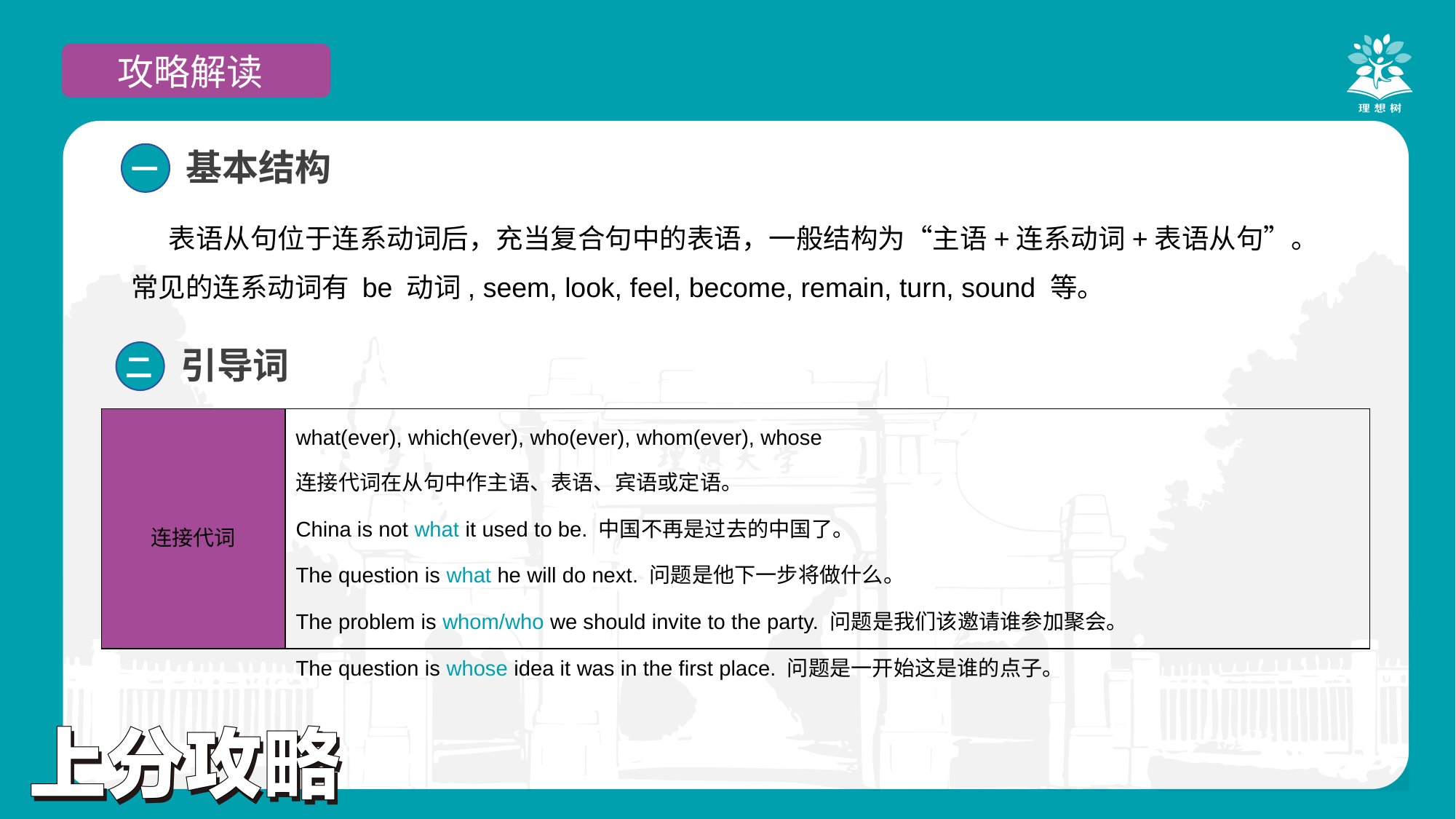

攻略解读
基本结构

一
     表语从句位于连系动词后，充当复合句中的表语，一般结构为“主语+连系动词+表语从句”。常见的连系动词有 be 动词, seem, look, feel, become, remain, turn, sound 等。
引导词

二
| 连接代词 | what(ever), which(ever), who(ever), whom(ever), whose 连接代词在从句中作主语、表语、宾语或定语。 China is not what it used to be. 中国不再是过去的中国了。 The question is what he will do next. 问题是他下一步将做什么。 The problem is whom/who we should invite to the party. 问题是我们该邀请谁参加聚会。 The question is whose idea it was in the first place. 问题是一开始这是谁的点子。 |
| --- | --- |